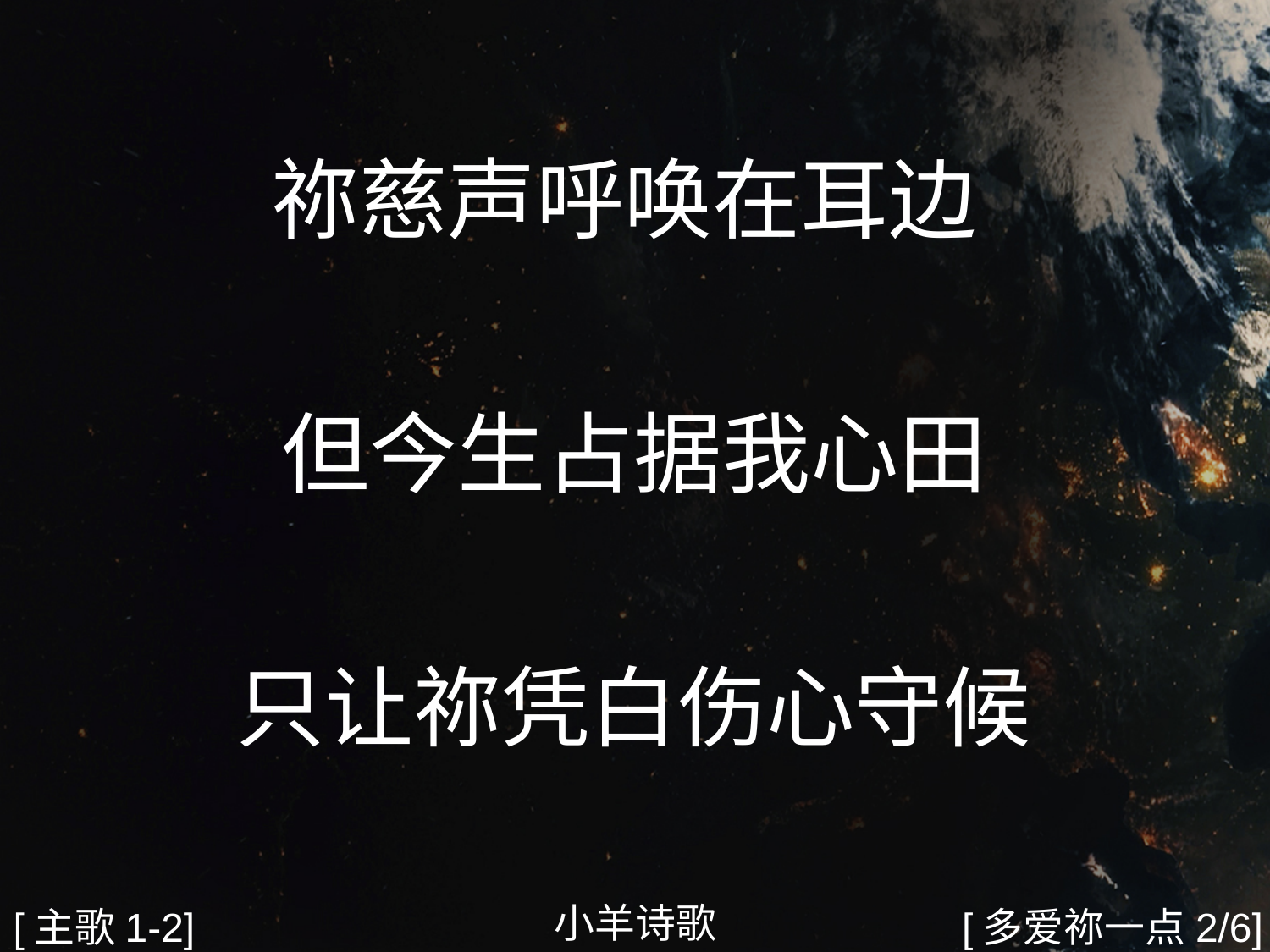

祢慈声呼唤在耳边

但今生占据我心田

只让祢凭白伤心守候
#

小羊诗歌
[主歌1-2]
[多爱祢一点2/6]